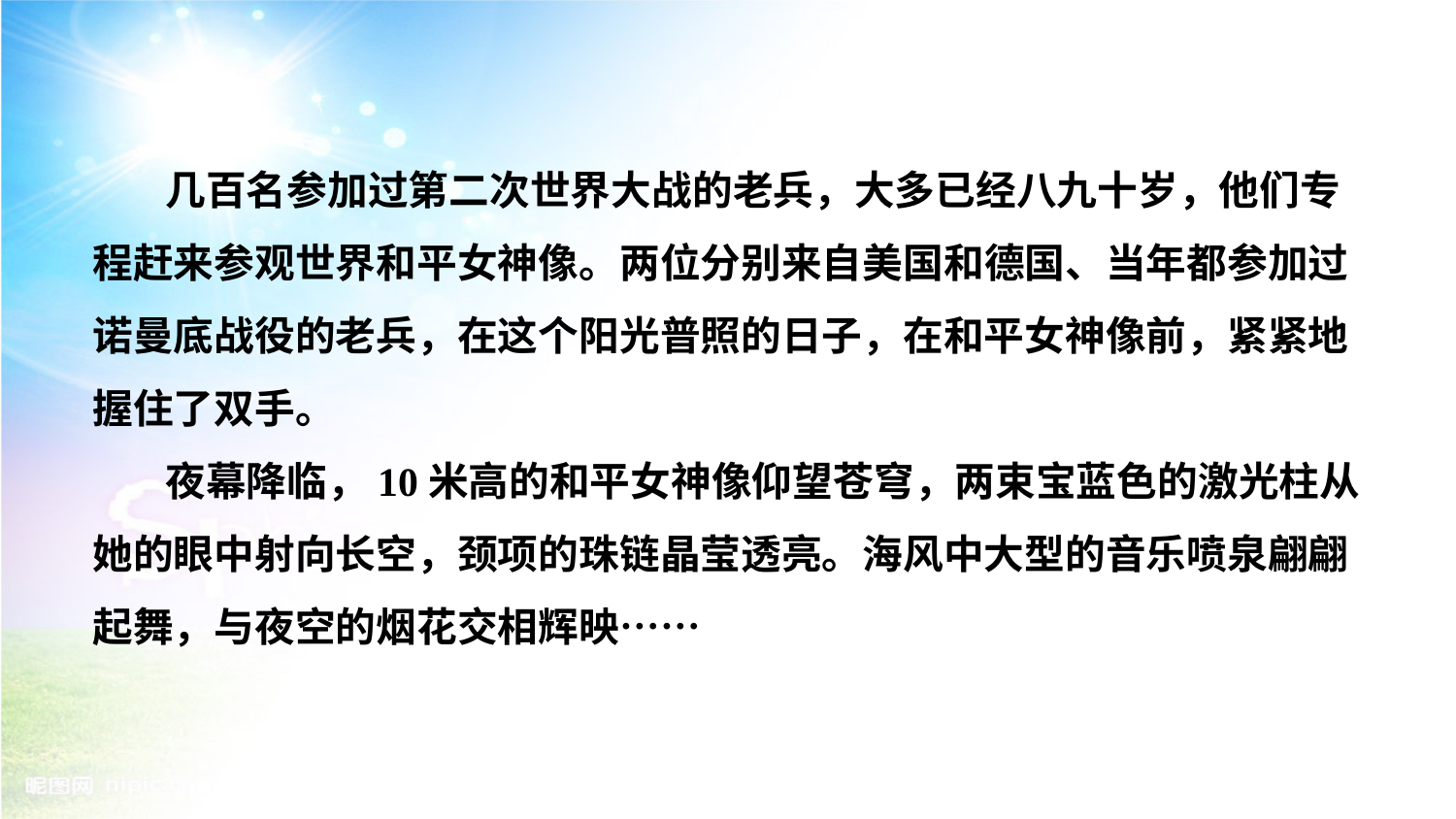

几百名参加过第二次世界大战的老兵，大多已经八九十岁，他们专程赶来参观世界和平女神像。两位分别来自美国和德国、当年都参加过诺曼底战役的老兵，在这个阳光普照的日子，在和平女神像前，紧紧地握住了双手。
夜幕降临，10米高的和平女神像仰望苍穹，两束宝蓝色的激光柱从她的眼中射向长空，颈项的珠链晶莹透亮。海风中大型的音乐喷泉翩翩起舞，与夜空的烟花交相辉映……